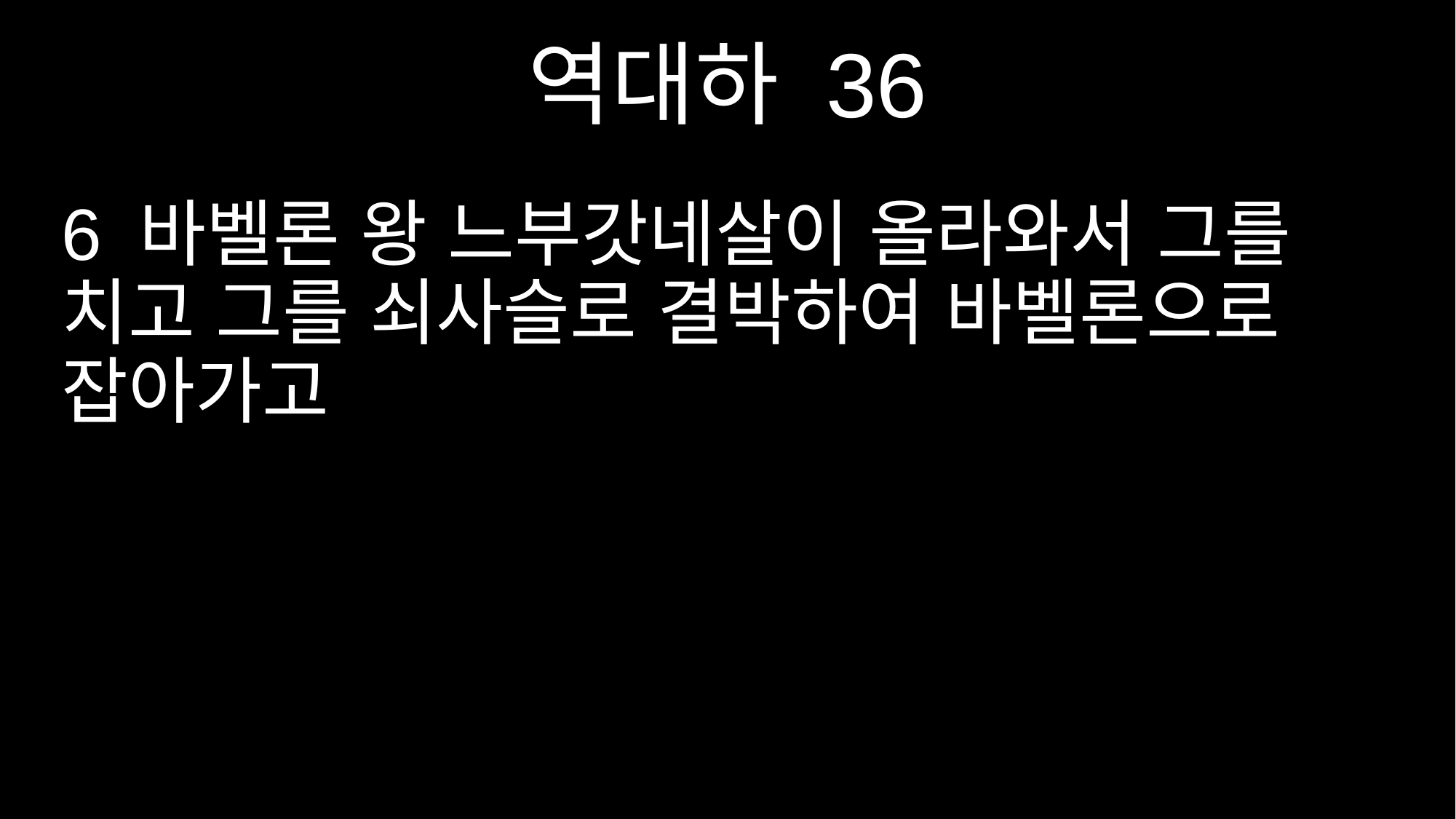

역대하 36
6 바벨론 왕 느부갓네살이 올라와서 그를 치고 그를 쇠사슬로 결박하여 바벨론으로 잡아가고